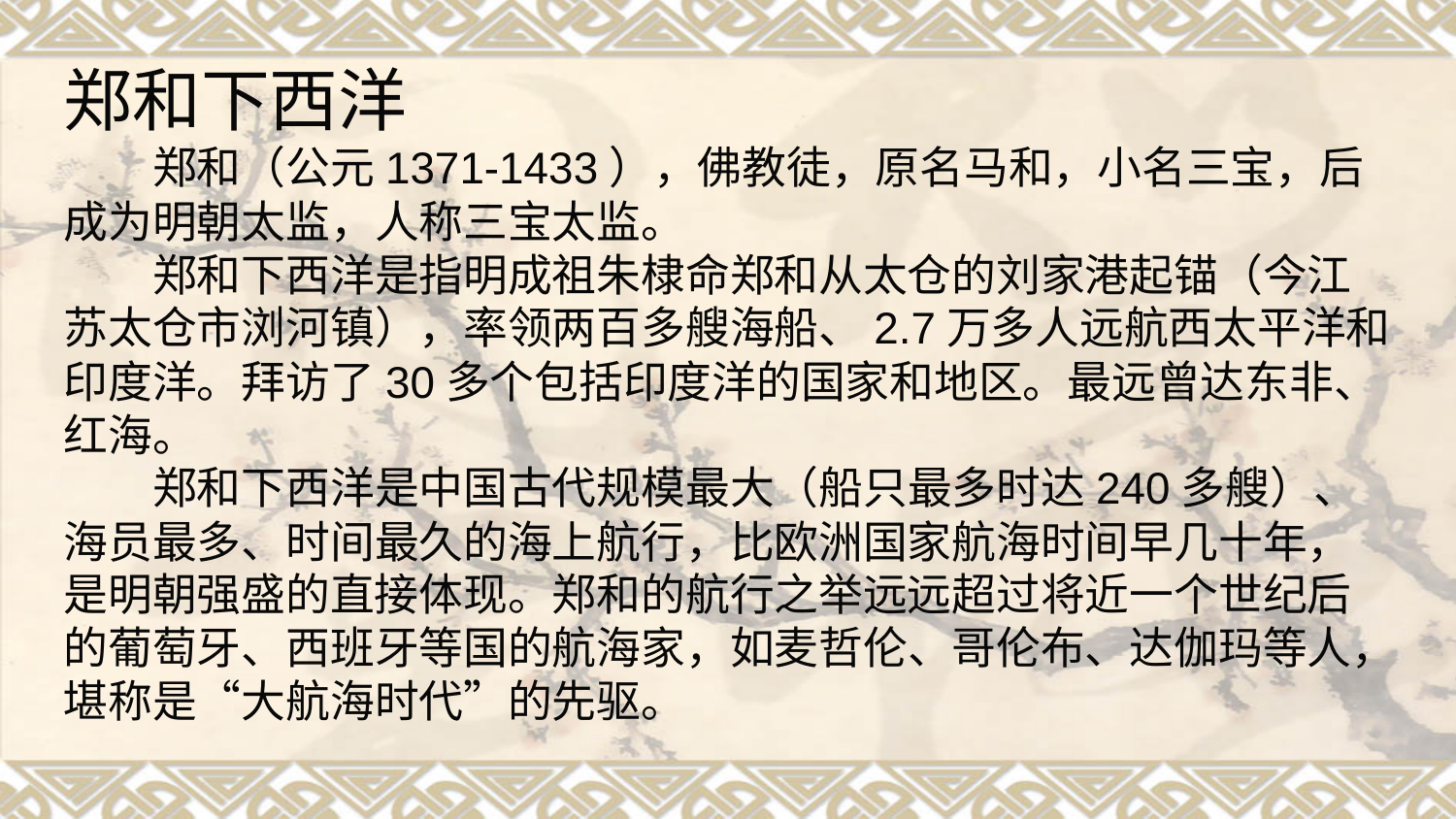

# 郑和下西洋 　　郑和（公元1371-1433），佛教徒，原名马和，小名三宝，后成为明朝太监，人称三宝太监。 　　郑和下西洋是指明成祖朱棣命郑和从太仓的刘家港起锚（今江苏太仓市浏河镇），率领两百多艘海船、2.7万多人远航西太平洋和印度洋。拜访了30多个包括印度洋的国家和地区。最远曾达东非、红海。 　　郑和下西洋是中国古代规模最大（船只最多时达240多艘）、海员最多、时间最久的海上航行，比欧洲国家航海时间早几十年，是明朝强盛的直接体现。郑和的航行之举远远超过将近一个世纪后的葡萄牙、西班牙等国的航海家，如麦哲伦、哥伦布、达伽玛等人，堪称是“大航海时代”的先驱。